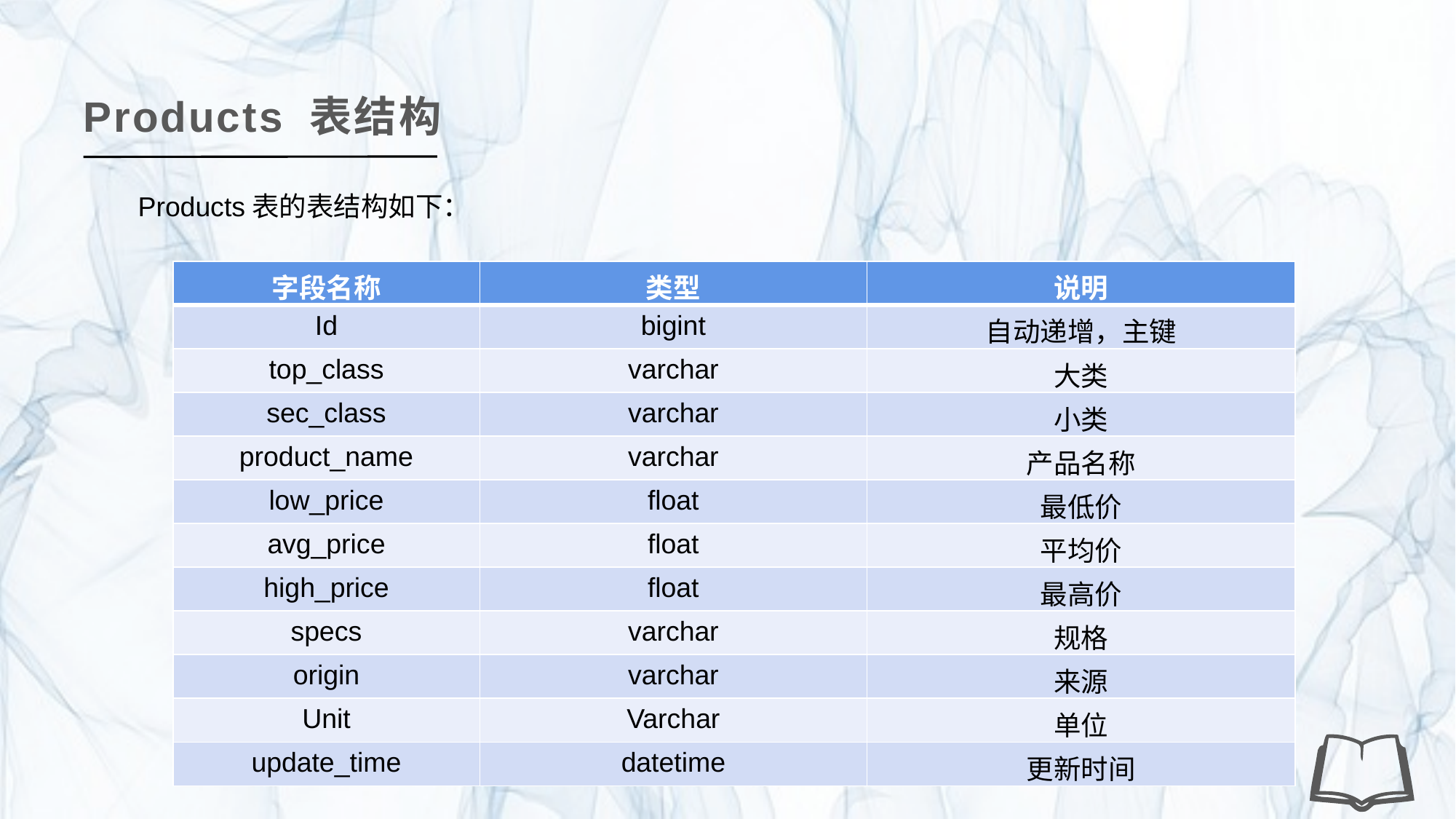

Products 表结构
Products表的表结构如下：
| 字段名称 | 类型 | 说明 |
| --- | --- | --- |
| Id | bigint | 自动递增，主键 |
| top\_class | varchar | 大类 |
| sec\_class | varchar | 小类 |
| product\_name | varchar | 产品名称 |
| low\_price | float | 最低价 |
| avg\_price | float | 平均价 |
| high\_price | float | 最高价 |
| specs | varchar | 规格 |
| origin | varchar | 来源 |
| Unit | Varchar | 单位 |
| update\_time | datetime | 更新时间 |

14